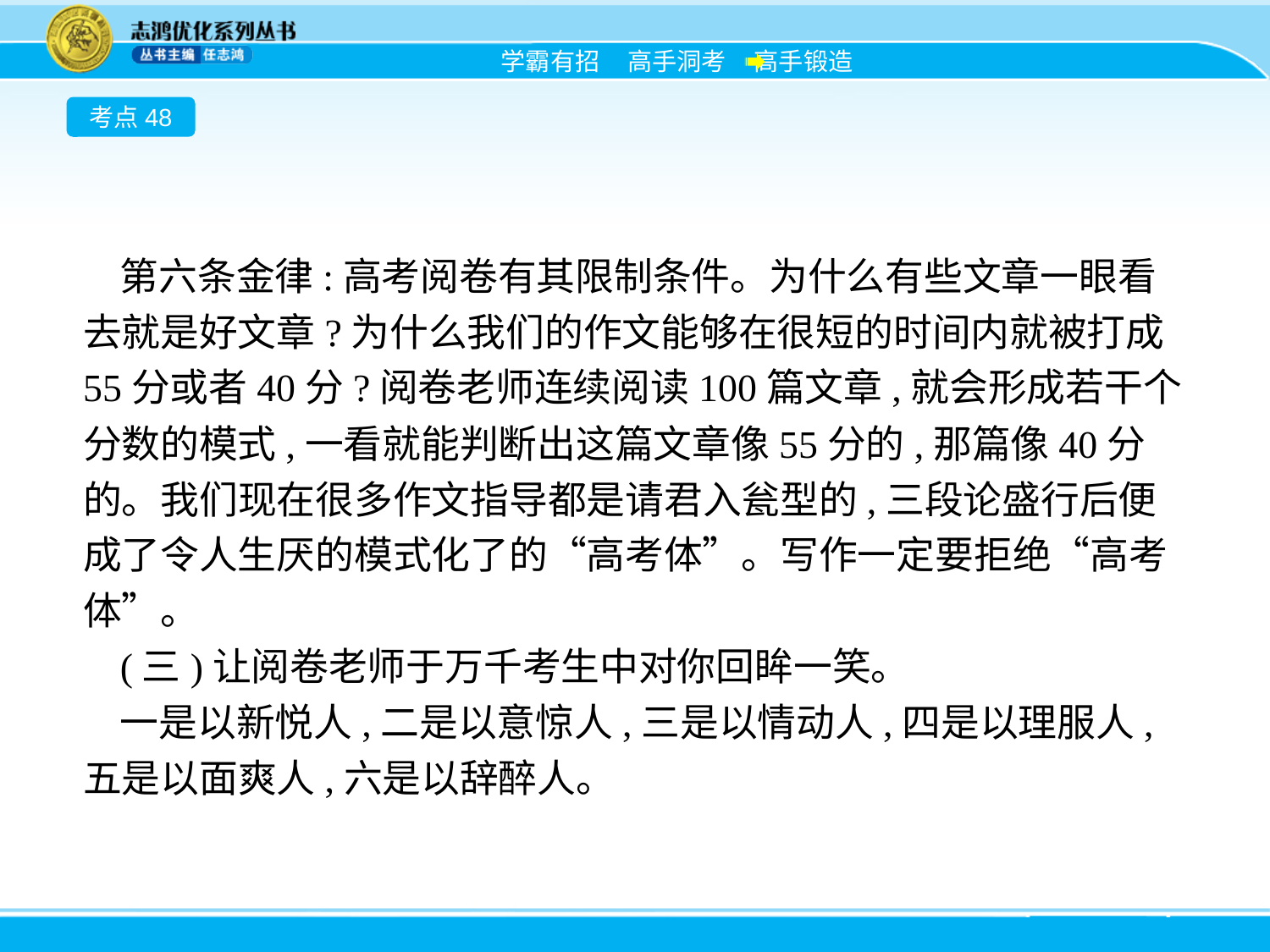

考点48
第六条金律:高考阅卷有其限制条件。为什么有些文章一眼看去就是好文章?为什么我们的作文能够在很短的时间内就被打成55分或者40分?阅卷老师连续阅读100篇文章,就会形成若干个分数的模式,一看就能判断出这篇文章像55分的,那篇像40分的。我们现在很多作文指导都是请君入瓮型的,三段论盛行后便成了令人生厌的模式化了的“高考体”。写作一定要拒绝“高考体”。
(三)让阅卷老师于万千考生中对你回眸一笑。
一是以新悦人,二是以意惊人,三是以情动人,四是以理服人,五是以面爽人,六是以辞醉人。